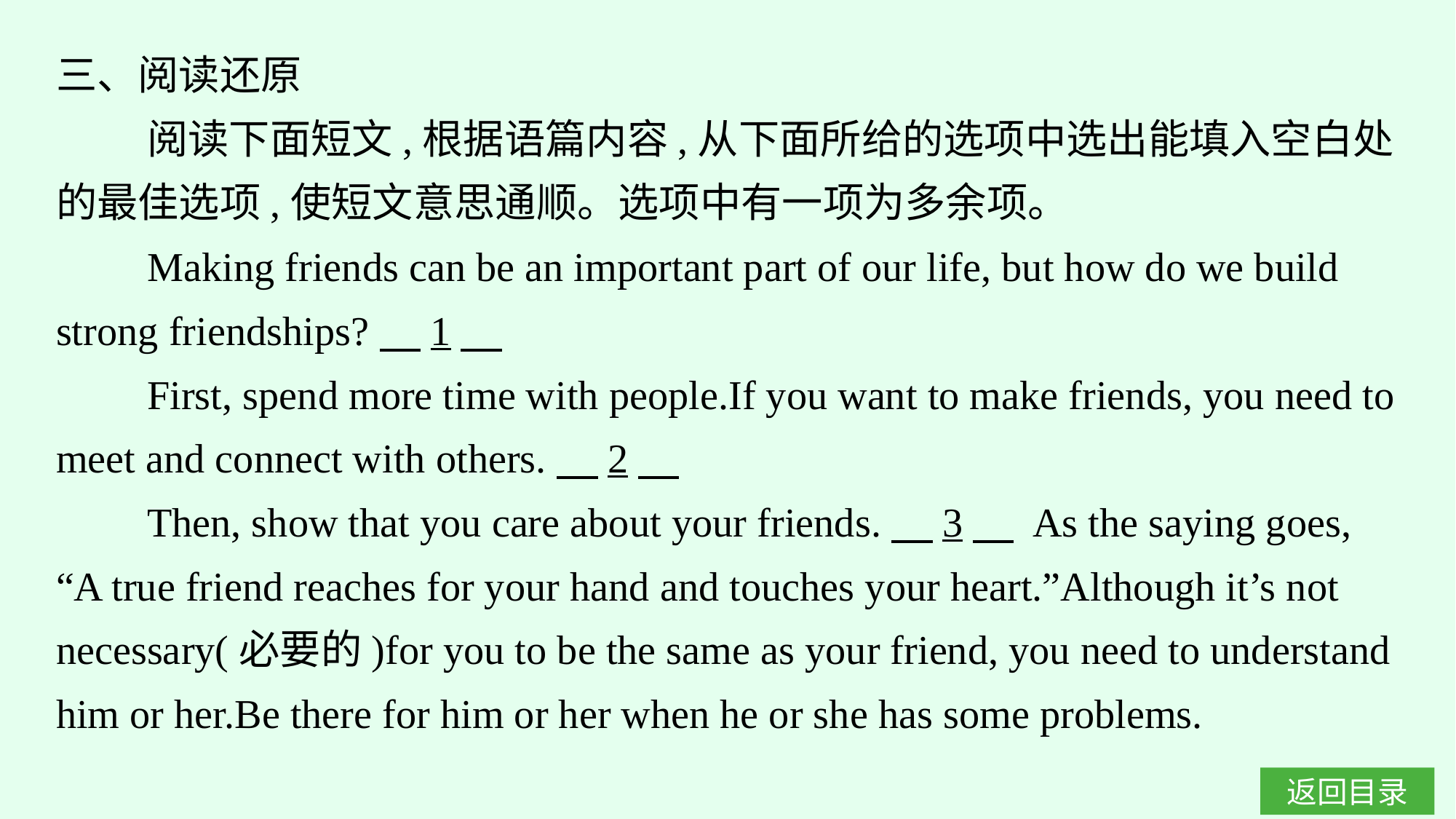

三、阅读还原
阅读下面短文,根据语篇内容,从下面所给的选项中选出能填入空白处的最佳选项,使短文意思通顺。选项中有一项为多余项。
Making friends can be an important part of our life, but how do we build strong friendships?　1
First, spend more time with people.If you want to make friends, you need to meet and connect with others.　2
Then, show that you care about your friends.　3　 As the saying goes, “A true friend reaches for your hand and touches your heart.”Although it’s not necessary(必要的)for you to be the same as your friend, you need to understand him or her.Be there for him or her when he or she has some problems.